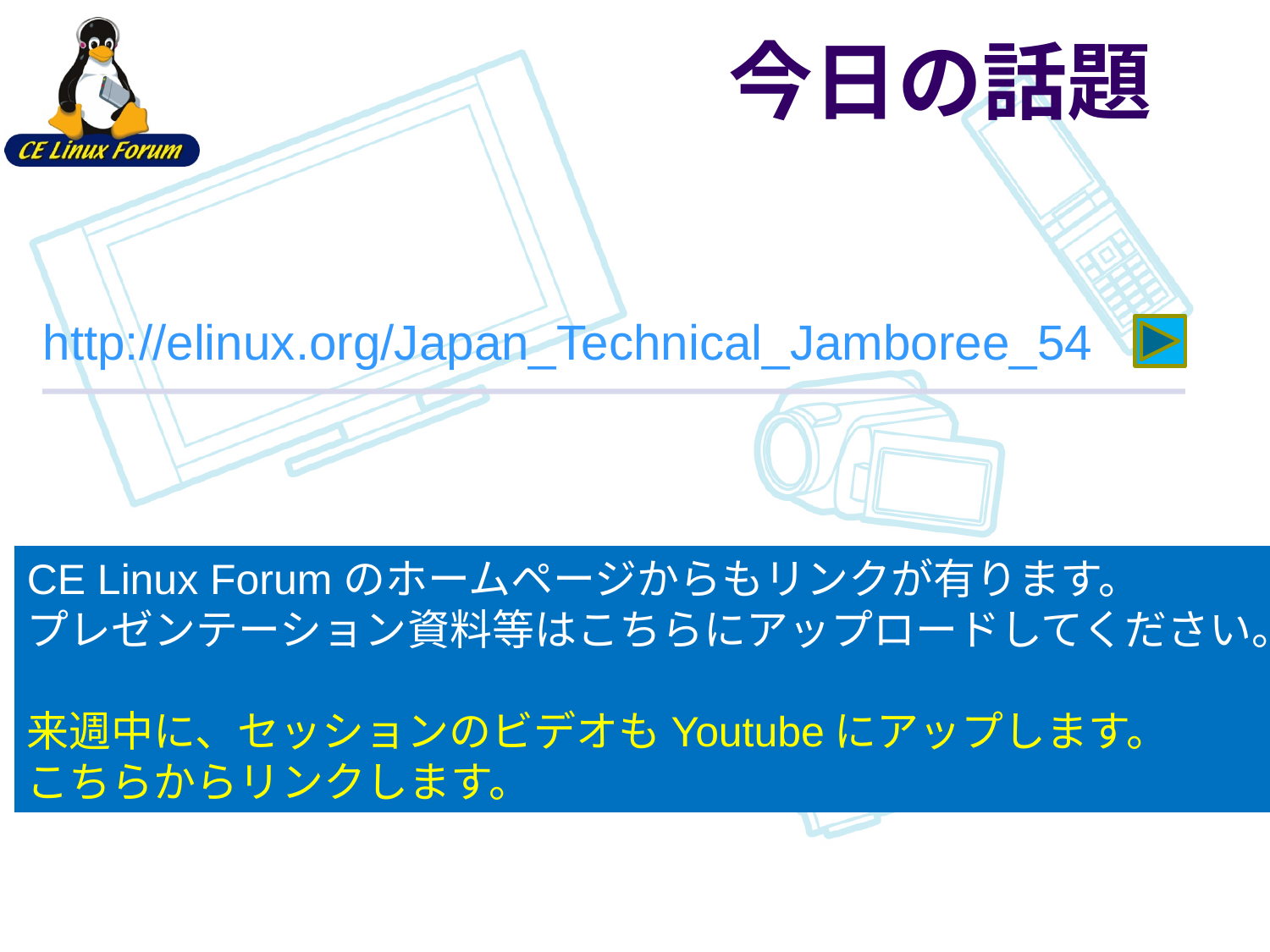

# 今日の話題
http://elinux.org/Japan_Technical_Jamboree_54

CE Linux Forumのホームページからもリンクが有ります。
プレゼンテーション資料等はこちらにアップロードしてください。

来週中に、セッションのビデオもYoutubeにアップします。
こちらからリンクします。